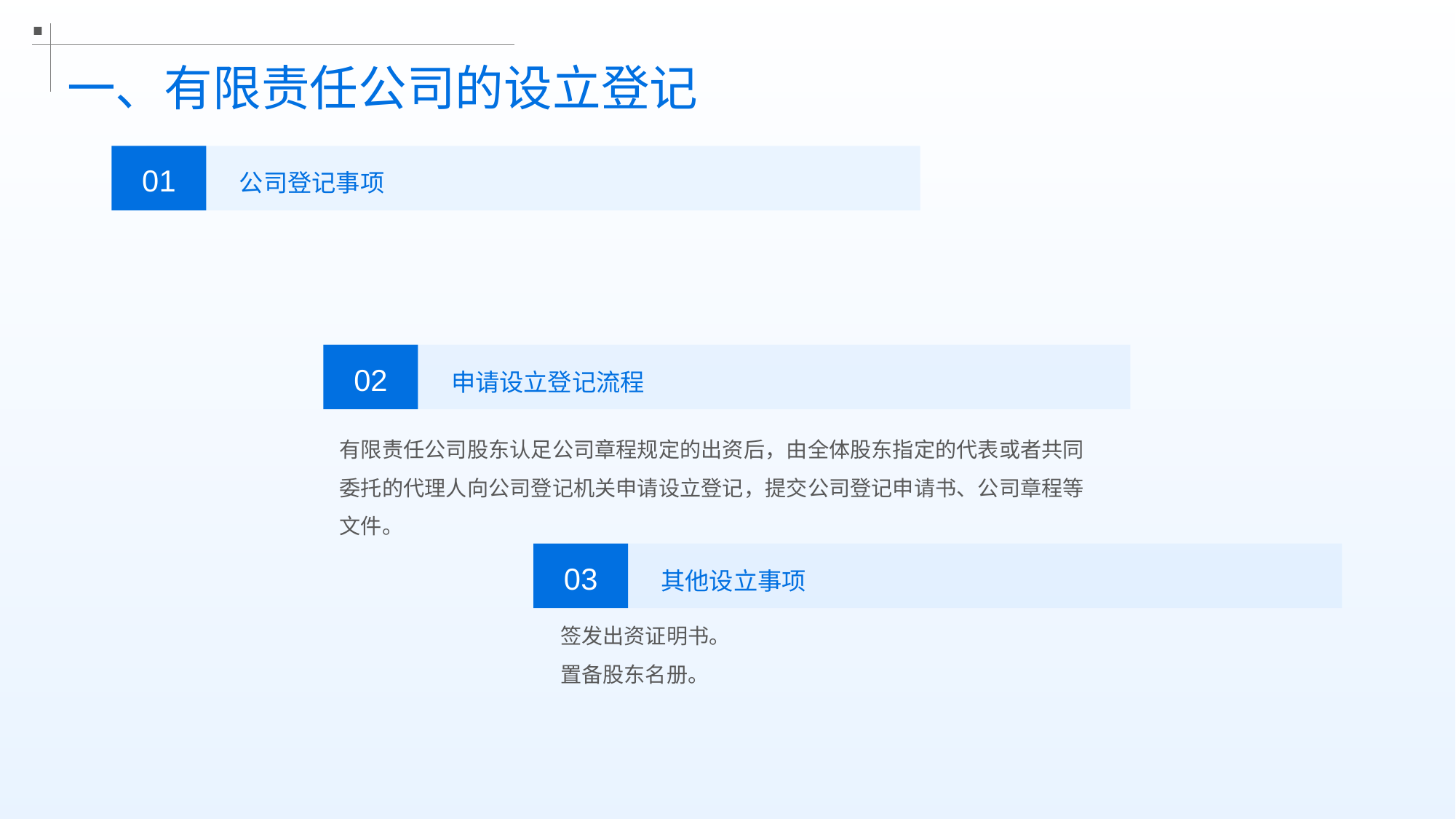

一、有限责任公司的设立登记

01
公司登记事项

02
申请设立登记流程
有限责任公司股东认足公司章程规定的出资后，由全体股东指定的代表或者共同委托的代理人向公司登记机关申请设立登记，提交公司登记申请书、公司章程等文件。

03
其他设立事项
签发出资证明书。
置备股东名册。